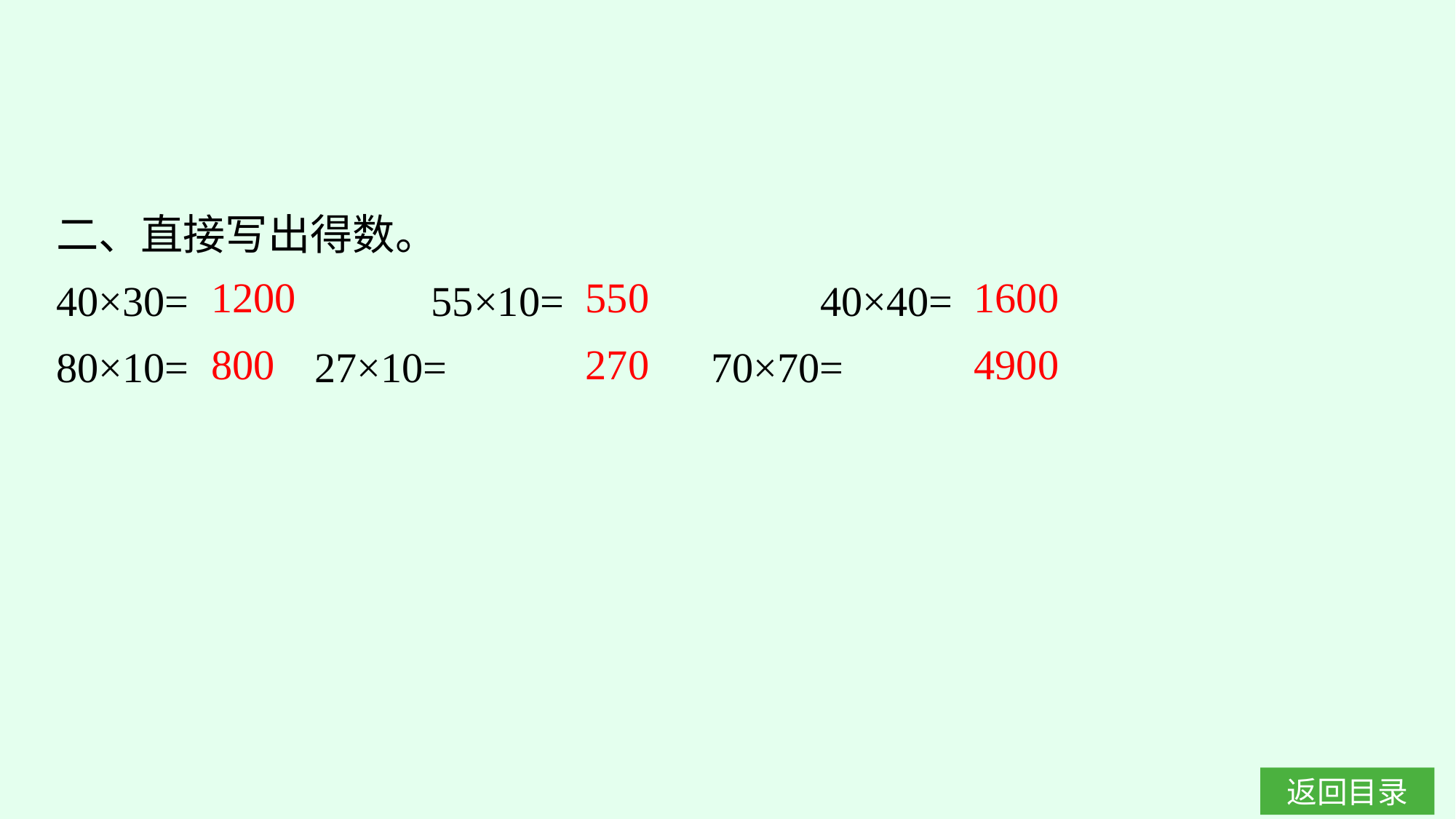

二、直接写出得数。
40×30=　　		55×10=　　　　　	40×40=
80×10=		27×10=			70×70=
1200
550
1600
800
270
4900